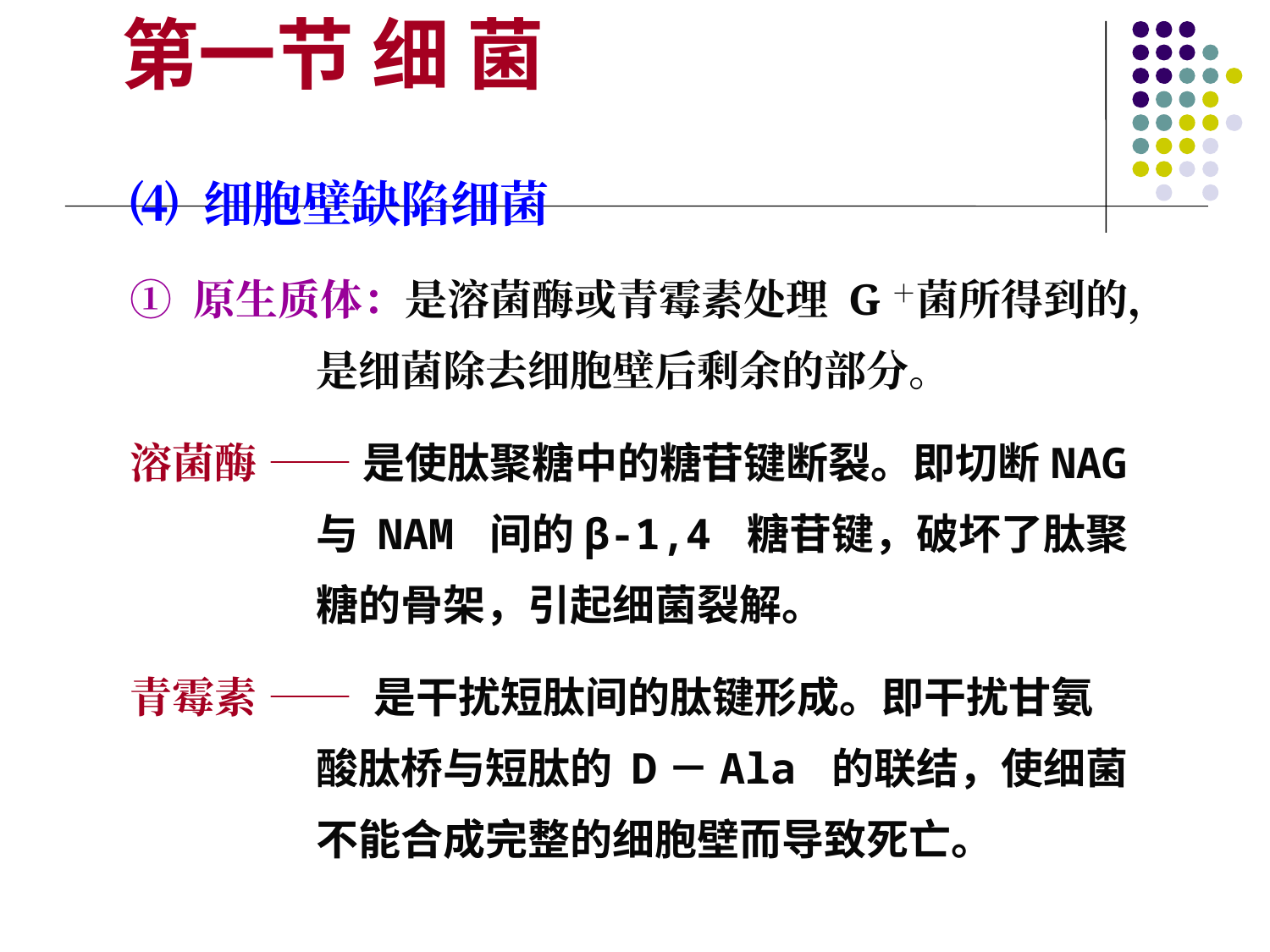

第一节 细 菌
⑷ 细胞壁缺陷细菌
① 原生质体：是溶菌酶或青霉素处理 G＋菌所得到的，是细菌除去细胞壁后剩余的部分。
溶菌酶 —— 是使肽聚糖中的糖苷键断裂。即切断NAG与 NAM 间的β-1,4 糖苷键，破坏了肽聚糖的骨架，引起细菌裂解。
青霉素 ——  是干扰短肽间的肽键形成。即干扰甘氨酸肽桥与短肽的 D－Ala 的联结，使细菌不能合成完整的细胞壁而导致死亡。